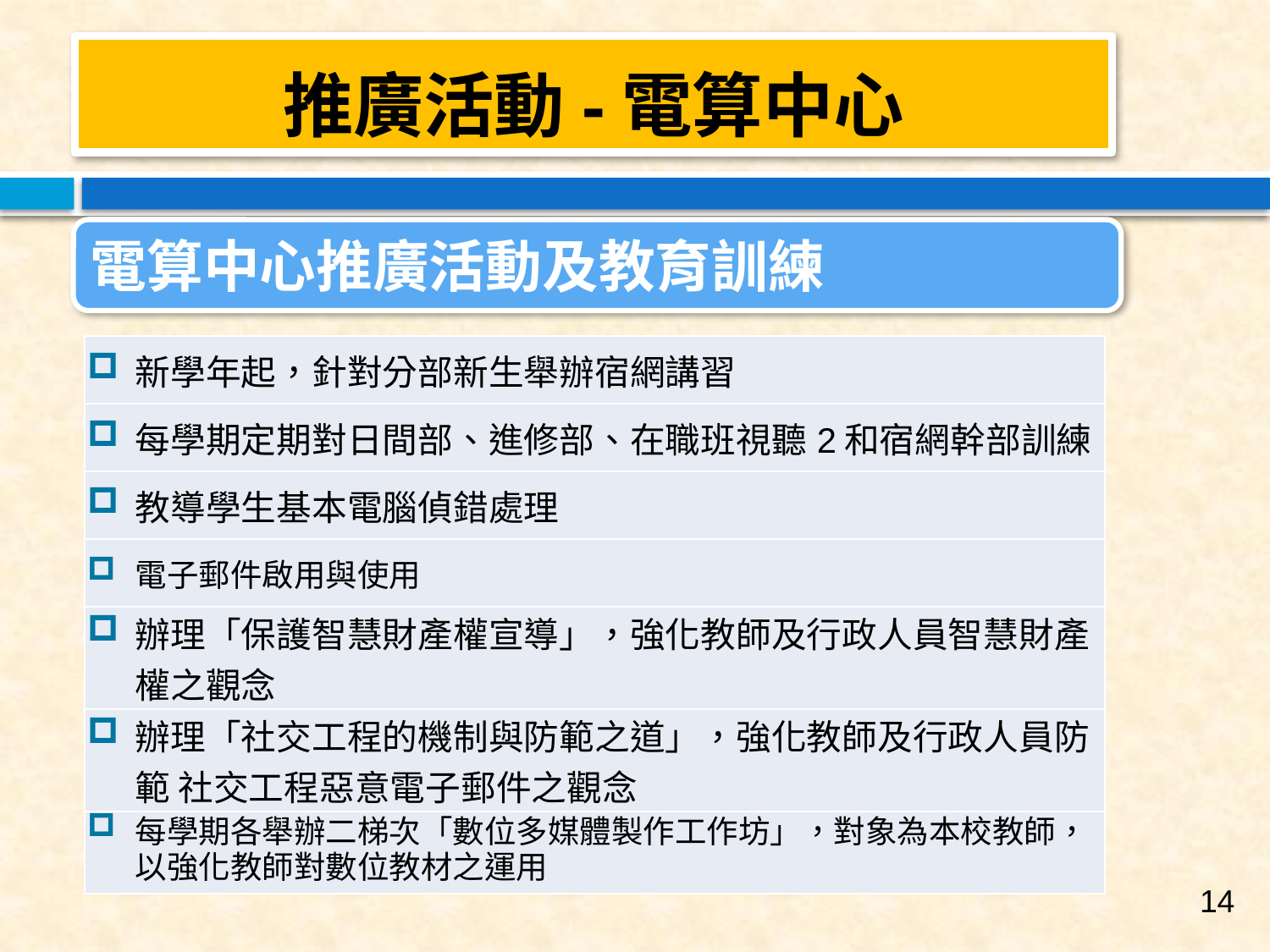

#
推廣活動-電算中心
電算中心推廣活動及教育訓練
| 新學年起，針對分部新生舉辦宿網講習 |
| --- |
| 每學期定期對日間部、進修部、在職班視聽2和宿網幹部訓練 |
| 教導學生基本電腦偵錯處理 |
| 電子郵件啟用與使用 |
| 辦理「保護智慧財產權宣導」，強化教師及行政人員智慧財產權之觀念 |
| 辦理「社交工程的機制與防範之道」，強化教師及行政人員防範 社交工程惡意電子郵件之觀念 |
| 每學期各舉辦二梯次「數位多媒體製作工作坊」，對象為本校教師，以強化教師對數位教材之運用 |
14